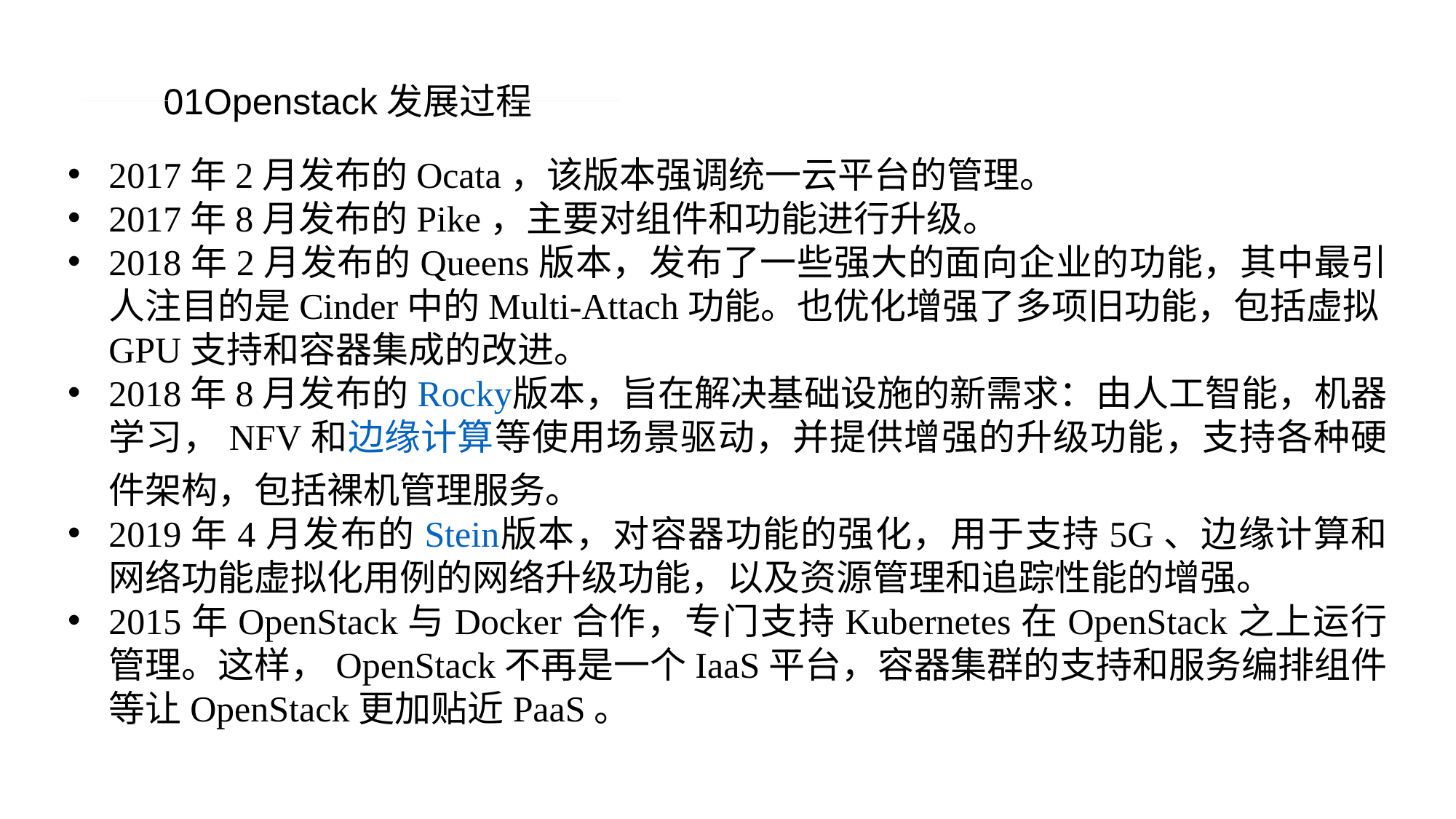

01Openstack发展过程
2017年2月发布的Ocata，该版本强调统一云平台的管理。
2017年8月发布的Pike，主要对组件和功能进行升级。
2018年2月发布的Queens版本，发布了一些强大的面向企业的功能，其中最引人注目的是Cinder中的Multi-Attach功能。也优化增强了多项旧功能，包括虚拟GPU支持和容器集成的改进。
2018年8月发布的Rocky版本，旨在解决基础设施的新需求：由人工智能，机器学习，NFV和边缘计算等使用场景驱动，并提供增强的升级功能，支持各种硬件架构，包括裸机管理服务。
2019年4月发布的Stein版本，对容器功能的强化，用于支持5G、边缘计算和网络功能虚拟化用例的网络升级功能，以及资源管理和追踪性能的增强。
2015年OpenStack与Docker合作，专门支持Kubernetes在OpenStack之上运行管理。这样，OpenStack不再是一个IaaS平台，容器集群的支持和服务编排组件等让OpenStack更加贴近PaaS。
PPT模板 http://www.1ppt.com/moban/